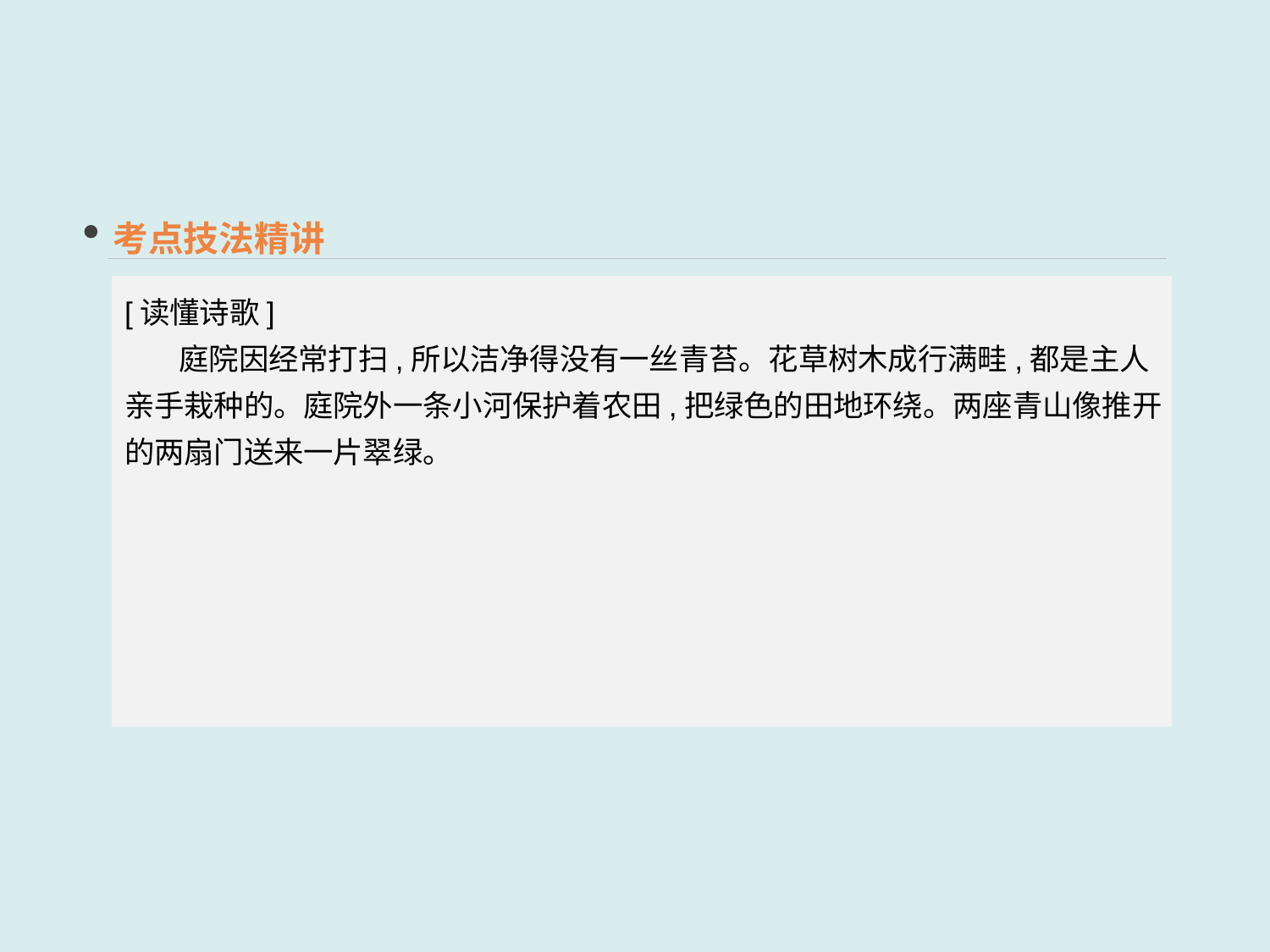

考点技法精讲

[读懂诗歌]
       庭院因经常打扫,所以洁净得没有一丝青苔。花草树木成行满畦,都是主人亲手栽种的。庭院外一条小河保护着农田,把绿色的田地环绕。两座青山像推开的两扇门送来一片翠绿。